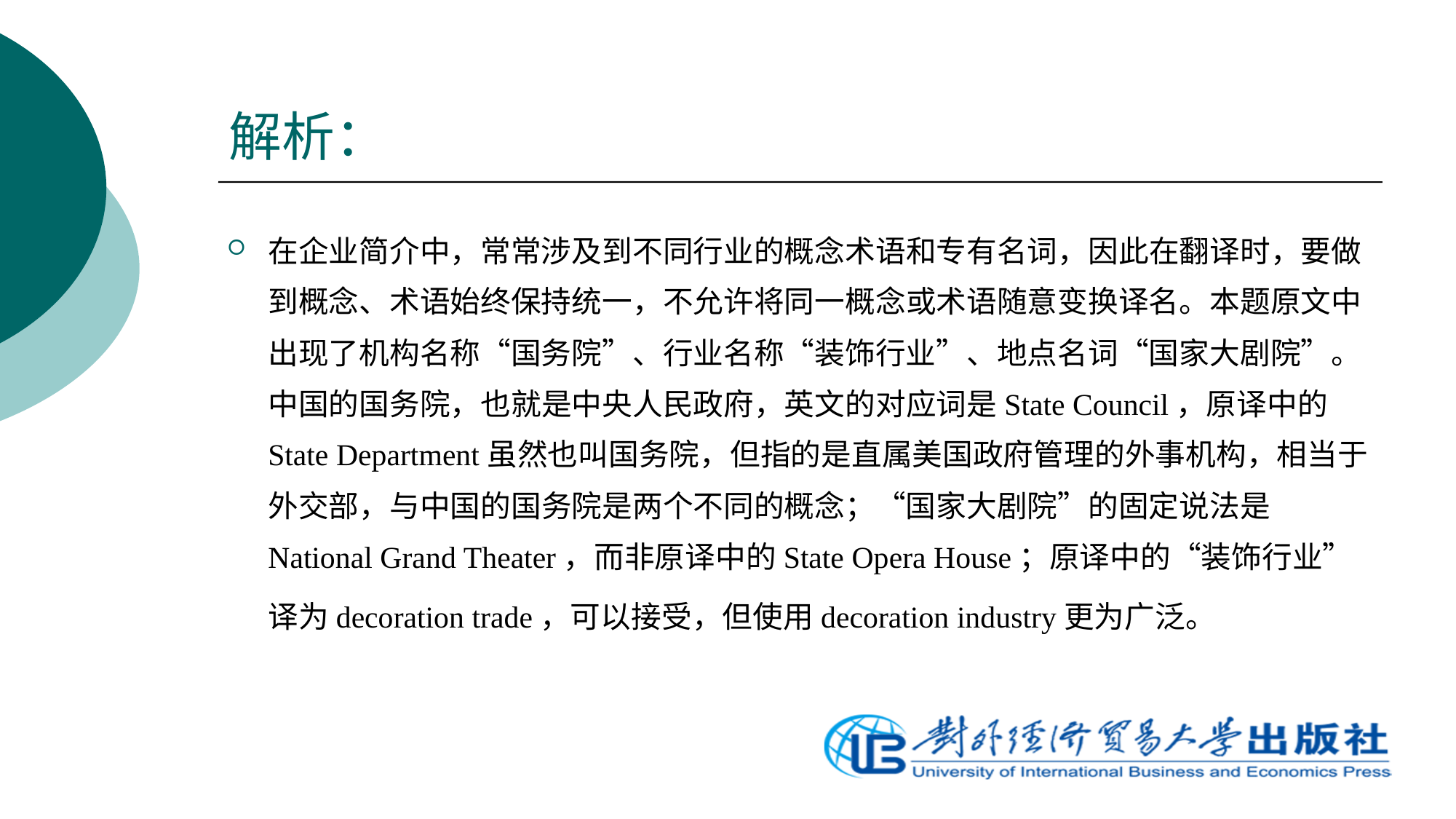

# 解析：
在企业简介中，常常涉及到不同行业的概念术语和专有名词，因此在翻译时，要做到概念、术语始终保持统一，不允许将同一概念或术语随意变换译名。本题原文中出现了机构名称“国务院”、行业名称“装饰行业”、地点名词“国家大剧院”。中国的国务院，也就是中央人民政府，英文的对应词是State Council，原译中的State Department虽然也叫国务院，但指的是直属美国政府管理的外事机构，相当于外交部，与中国的国务院是两个不同的概念；“国家大剧院”的固定说法是National Grand Theater，而非原译中的State Opera House；原译中的“装饰行业”译为decoration trade，可以接受，但使用decoration industry更为广泛。